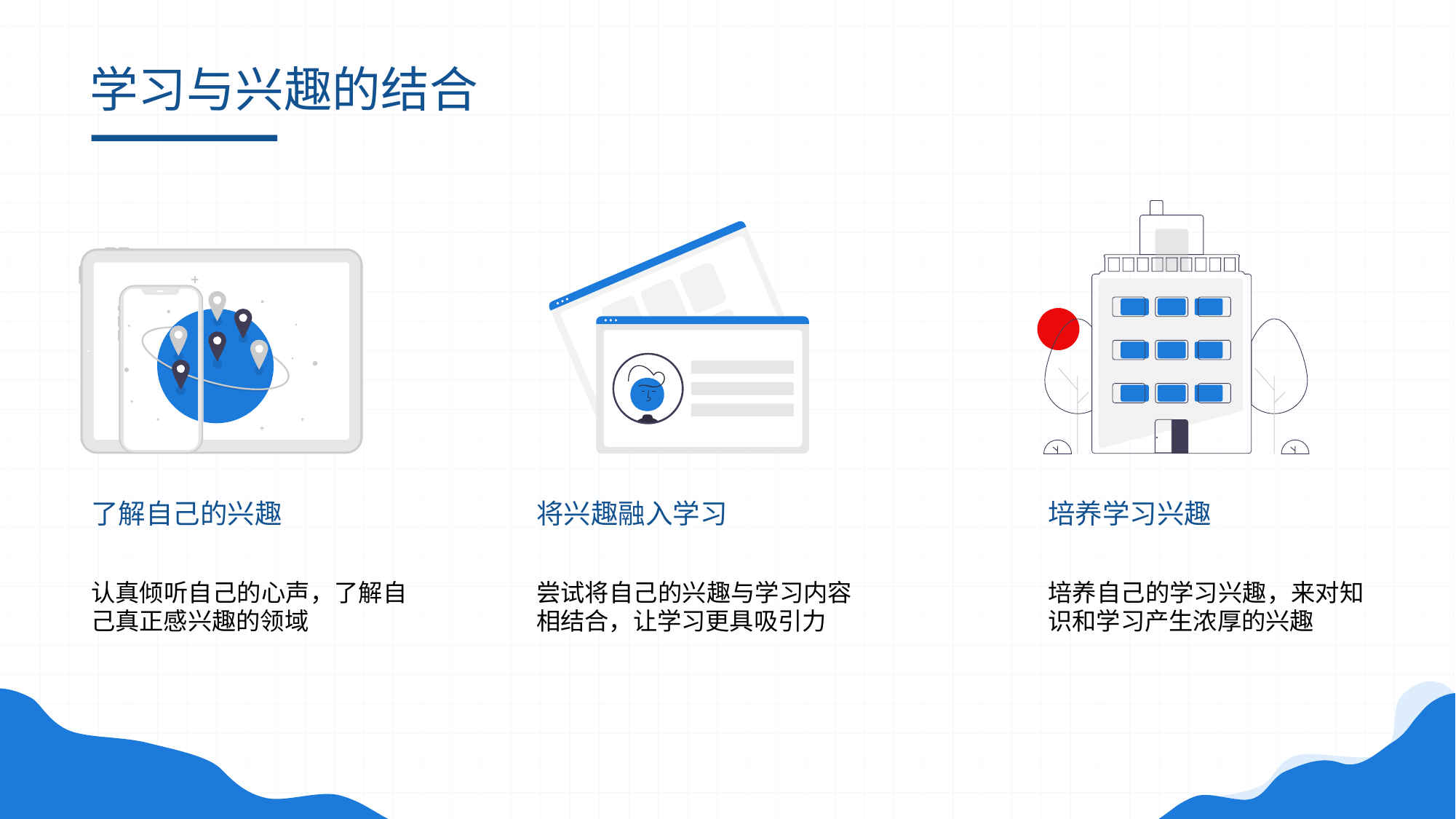

# 学习与兴趣的结合

了解自己的兴趣
将兴趣融入学习
培养学习兴趣
认真倾听自己的心声，了解自己真正感兴趣的领域
尝试将自己的兴趣与学习内容相结合，让学习更具吸引力
培养自己的学习兴趣，来对知识和学习产生浓厚的兴趣